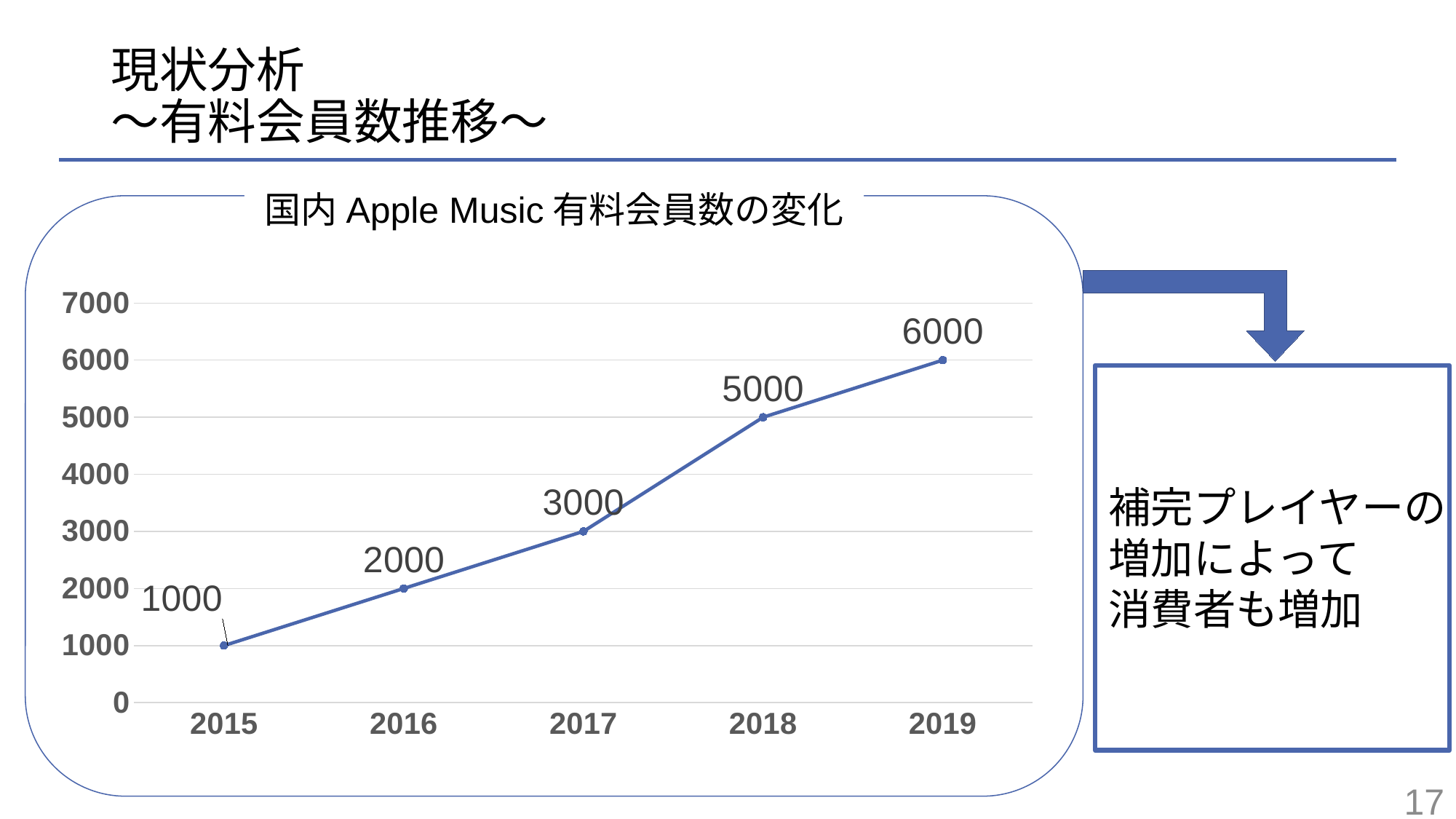

# 現状分析 〜有料会員数推移〜
国内Apple Music有料会員数の変化

### Chart

| Category | 系列 1 |
|---|---|
| 2015 | 1000.0 |
| 2016 | 2000.0 |
| 2017 | 3000.0 |
| 2018 | 5000.0 |
| 2019 | 6000.0 |

補完プレイヤーの
増加によって
消費者も増加
17